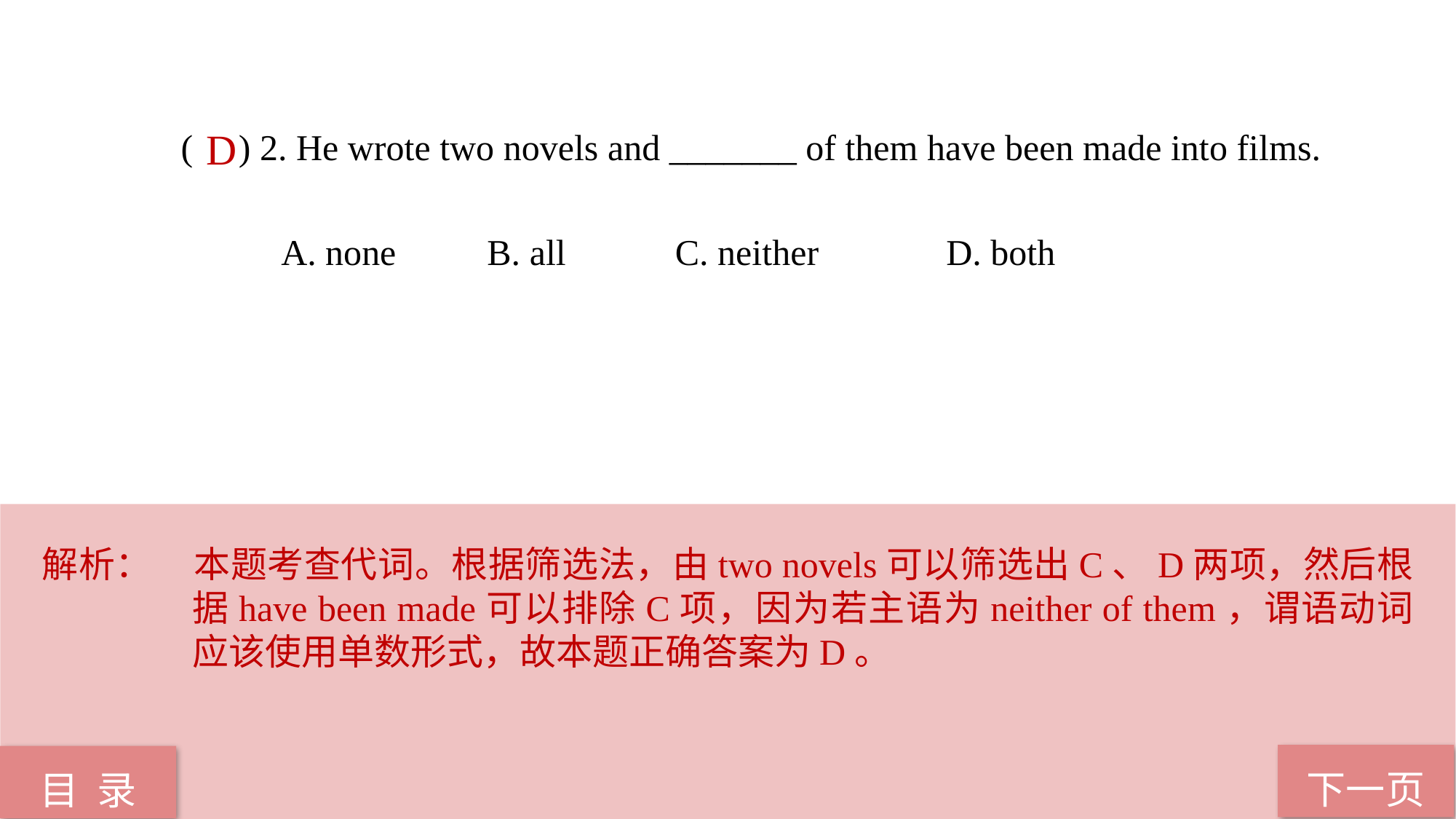

(     ) 2. He wrote two novels and _______ of them have been made into films.

           A. none          B. all            C. neither              D. both
D
解析：	本题考查代词。根据筛选法，由two novels可以筛选出C、D两项，然后根据have been made可以排除C项，因为若主语为neither of them，谓语动词应该使用单数形式，故本题正确答案为D。